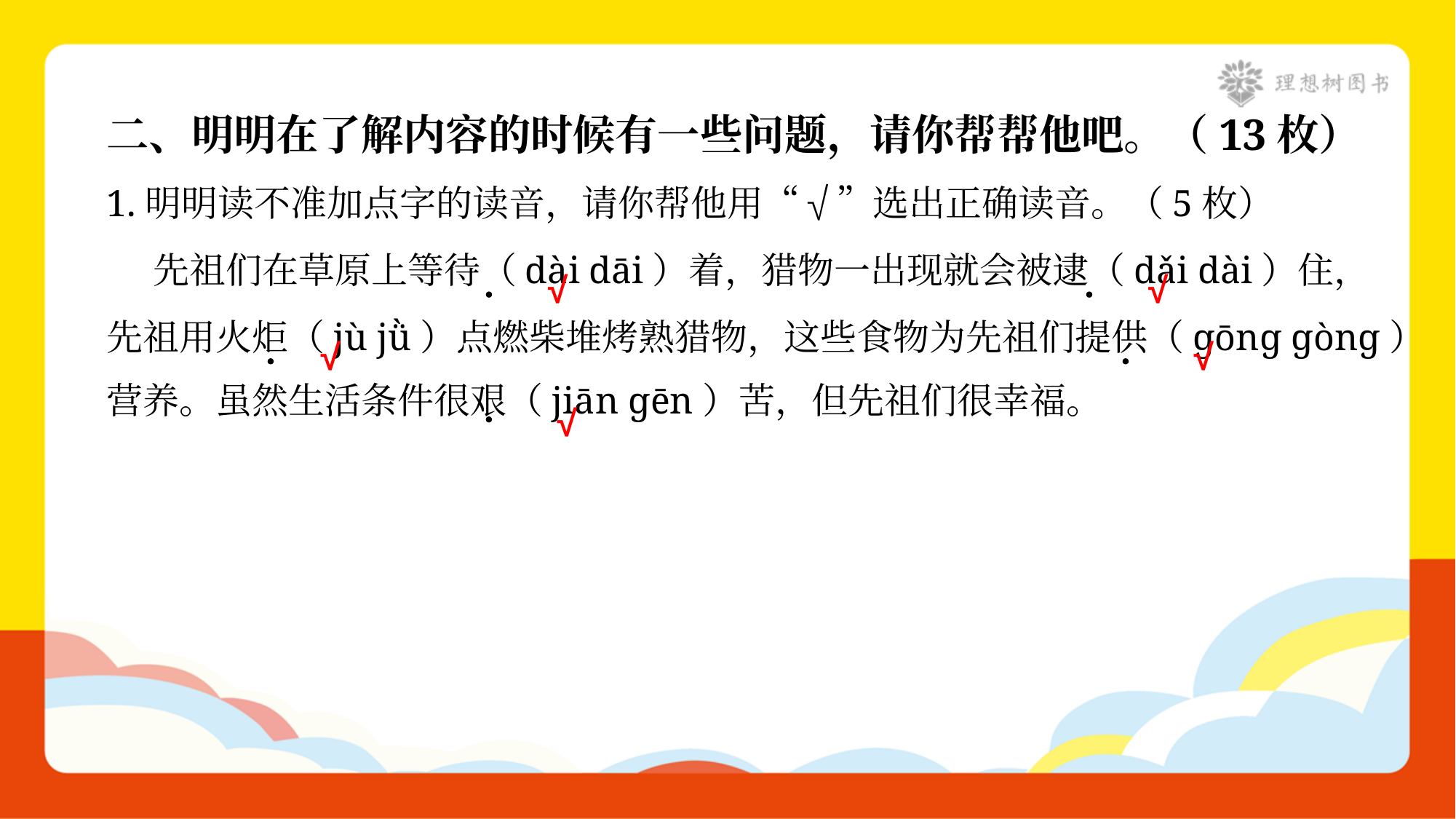

二、明明在了解内容的时候有一些问题，请你帮帮他吧。（13枚）
1.明明读不准加点字的读音，请你帮他用“√”选出正确读音。（5枚）
    先祖们在草原上等待（dài dāi）着，猎物一出现就会被逮（dǎi dài）住，
先祖用火炬（jù jǜ）点燃柴堆烤熟猎物，这些食物为先祖们提供（ɡōnɡ ɡònɡ）
营养。虽然生活条件很艰（jiān ɡēn）苦，但先祖们很幸福。
√
√

√
√

√